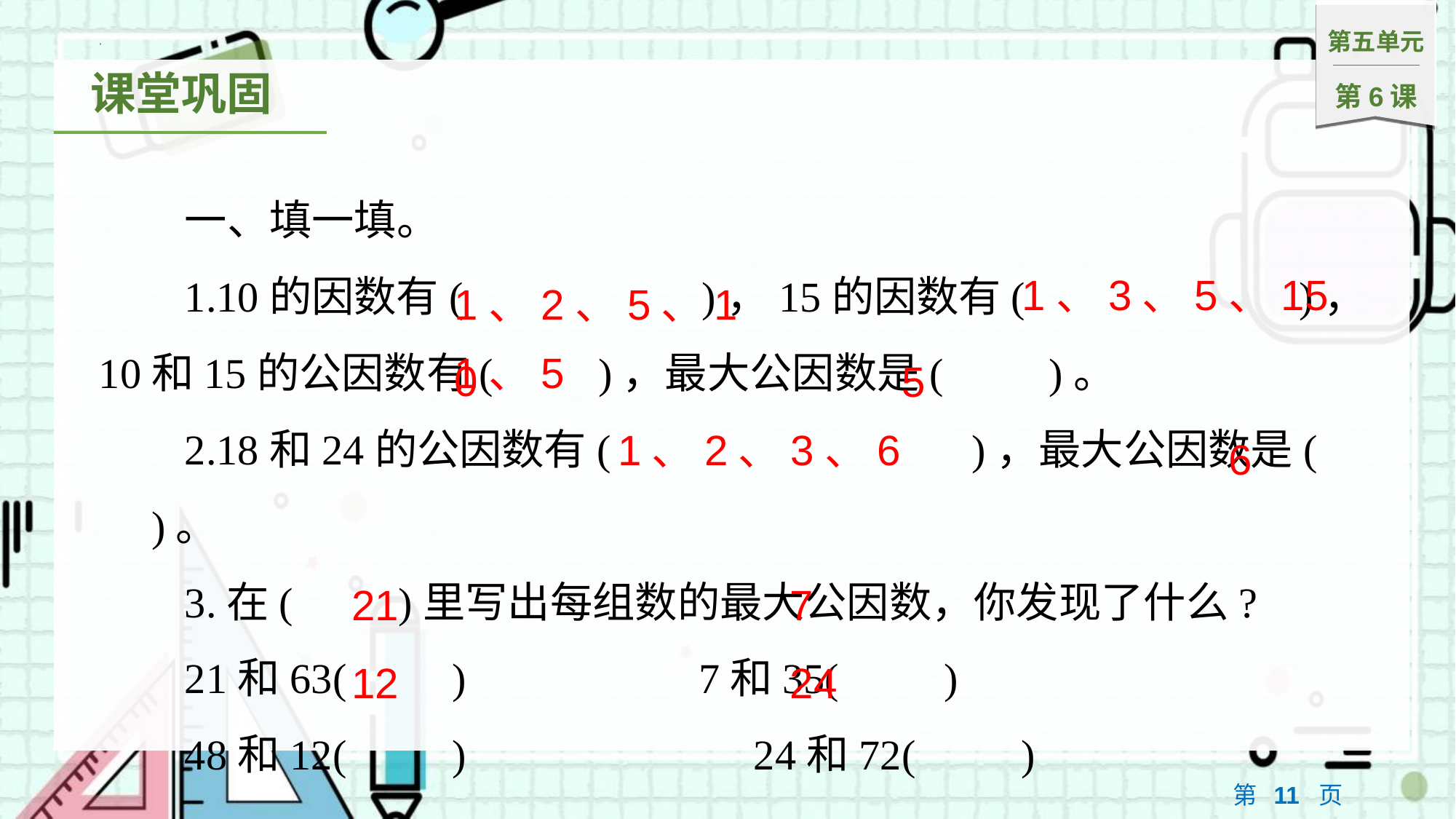

一、填一填。
1.10的因数有(　		     )，15的因数有(　			)，10和15的公因数有(　　)，最大公因数是(　　)。
2.18和24的公因数有(　			)，最大公因数是(　　)。
3.在(　　)里写出每组数的最大公因数，你发现了什么?
21和63(　　)　　　　　7和35(　　)
48和12(　　)			24和72(　　)
1、3、5、15
1、2、5、10
1、5
5
1、2、3、6
6
21
7
12
24